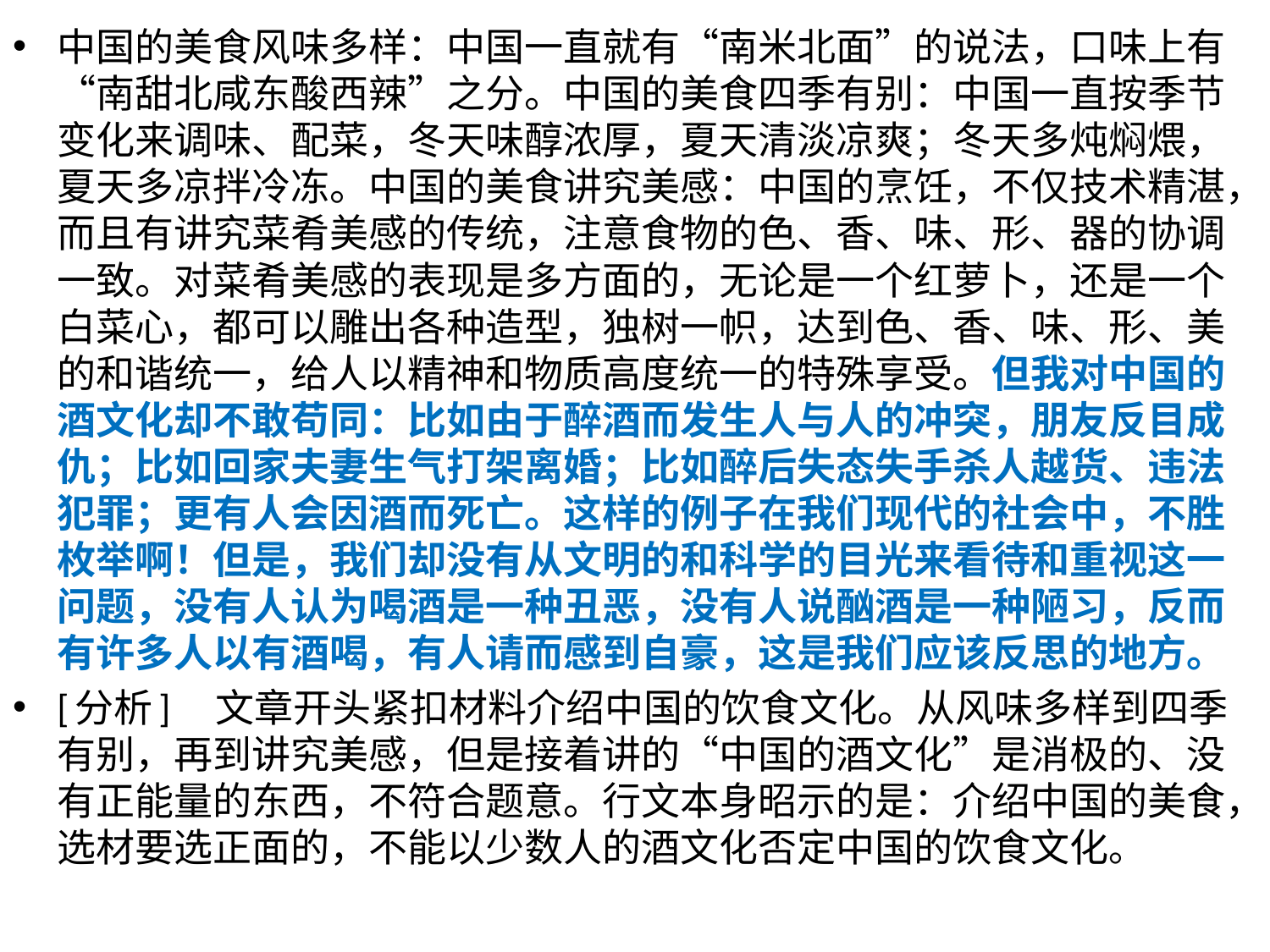

中国的美食风味多样：中国一直就有“南米北面”的说法，口味上有“南甜北咸东酸西辣”之分。中国的美食四季有别：中国一直按季节变化来调味、配菜，冬天味醇浓厚，夏天清淡凉爽；冬天多炖焖煨，夏天多凉拌冷冻。中国的美食讲究美感：中国的烹饪，不仅技术精湛，而且有讲究菜肴美感的传统，注意食物的色、香、味、形、器的协调一致。对菜肴美感的表现是多方面的，无论是一个红萝卜，还是一个白菜心，都可以雕出各种造型，独树一帜，达到色、香、味、形、美的和谐统一，给人以精神和物质高度统一的特殊享受。但我对中国的酒文化却不敢苟同：比如由于醉酒而发生人与人的冲突，朋友反目成仇；比如回家夫妻生气打架离婚；比如醉后失态失手杀人越货、违法犯罪；更有人会因酒而死亡。这样的例子在我们现代的社会中，不胜枚举啊！但是，我们却没有从文明的和科学的目光来看待和重视这一问题，没有人认为喝酒是一种丑恶，没有人说酗酒是一种陋习，反而有许多人以有酒喝，有人请而感到自豪，这是我们应该反思的地方。
[分析]　文章开头紧扣材料介绍中国的饮食文化。从风味多样到四季有别，再到讲究美感，但是接着讲的“中国的酒文化”是消极的、没有正能量的东西，不符合题意。行文本身昭示的是：介绍中国的美食，选材要选正面的，不能以少数人的酒文化否定中国的饮食文化。